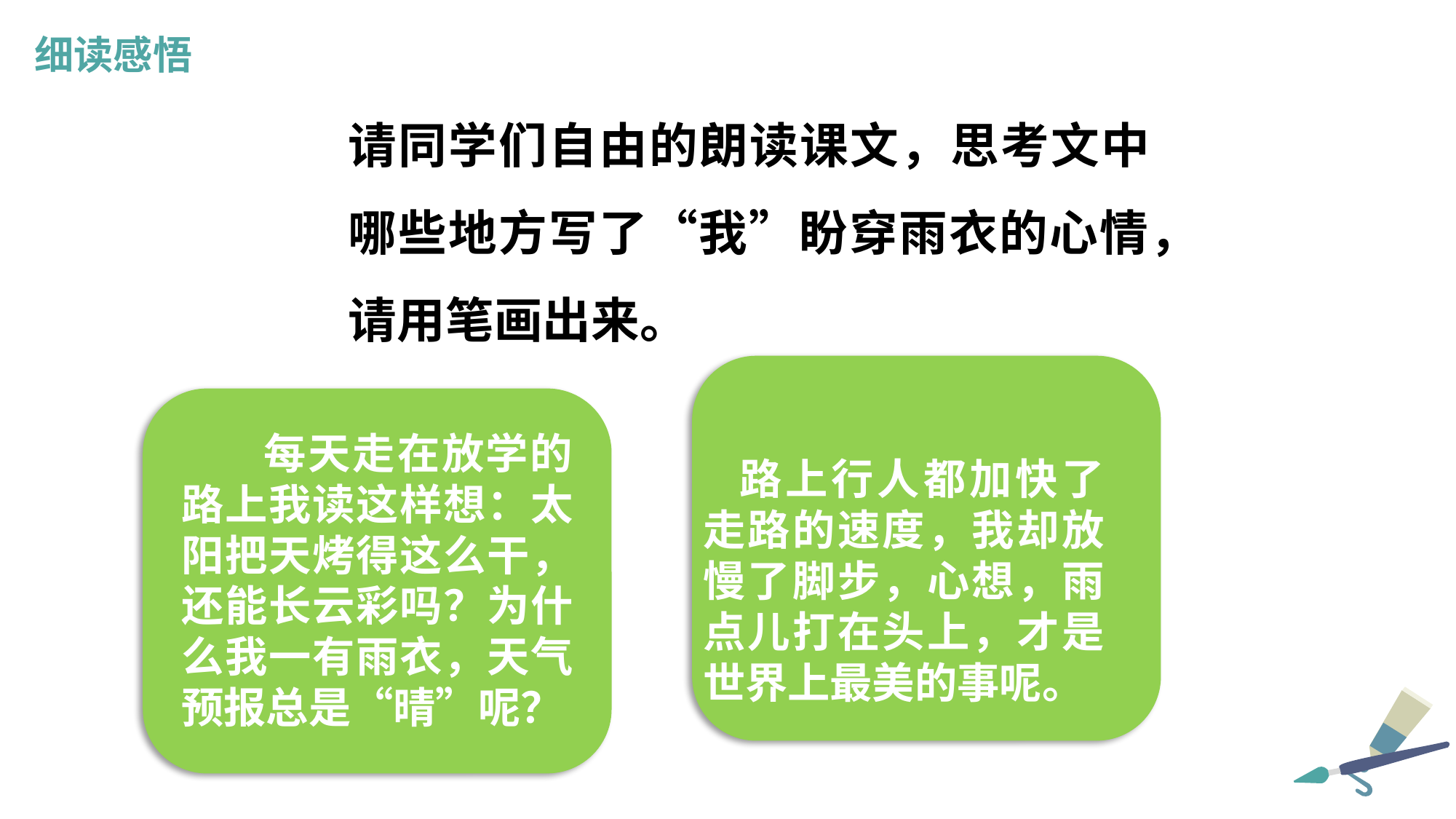

细读感悟
请同学们自由的朗读课文，思考文中哪些地方写了“我”盼穿雨衣的心情，请用笔画出来。

      每天走在放学的路上我读这样想：太阳把天烤得这么干，还能长云彩吗？为什么我一有雨衣，天气预报总是“晴”呢？
路上行人都加快了走路的速度，我却放慢了脚步，心想，雨点儿打在头上，才是世界上最美的事呢。